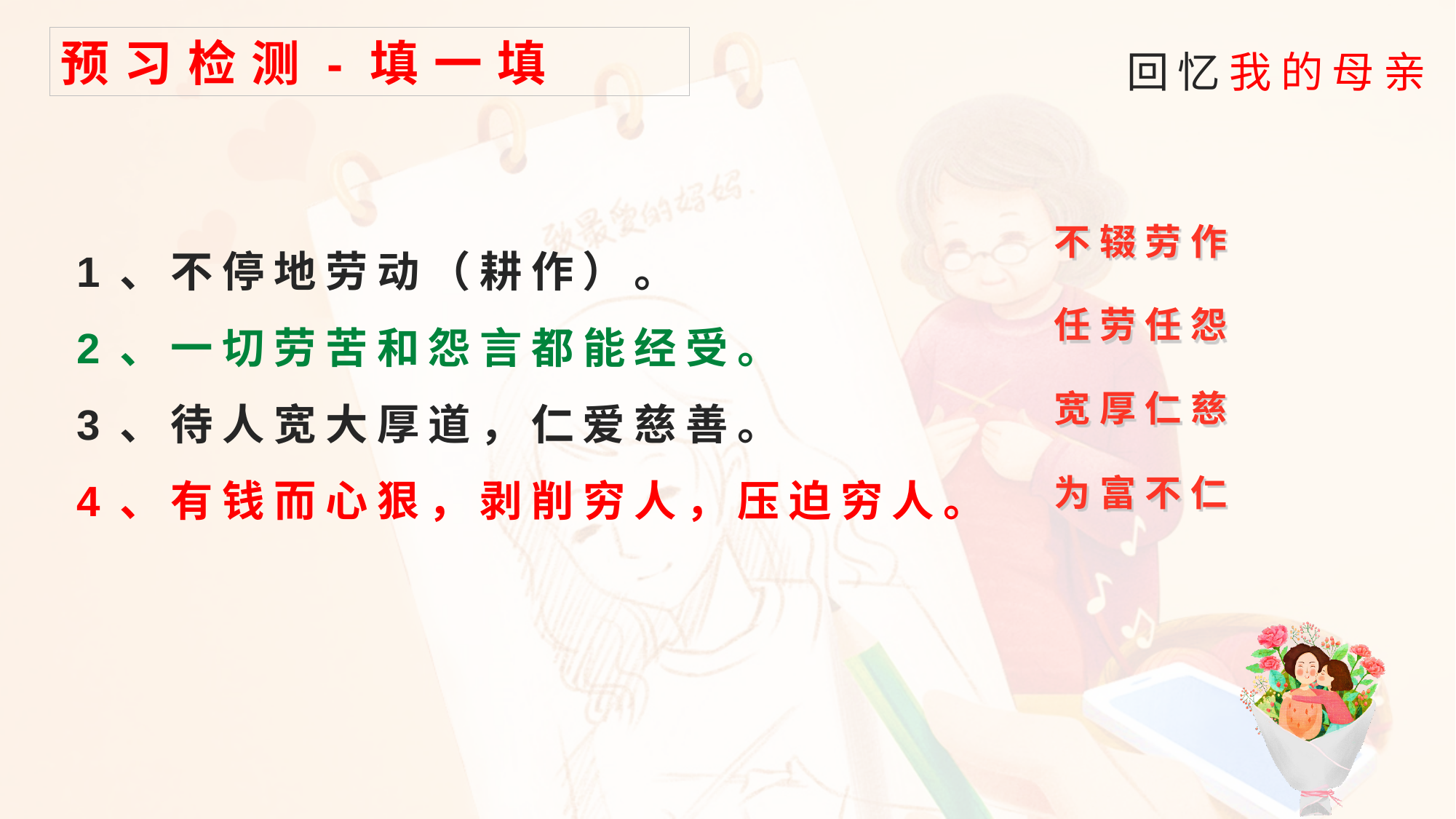

预习检测-填一填
不辍劳作
任劳任怨
宽厚仁慈
为富不仁

1、不停地劳动（耕作）。
2、一切劳苦和怨言都能经受。
3、待人宽大厚道，仁爱慈善。
4、有钱而心狠，剥削穷人，压迫穷人。